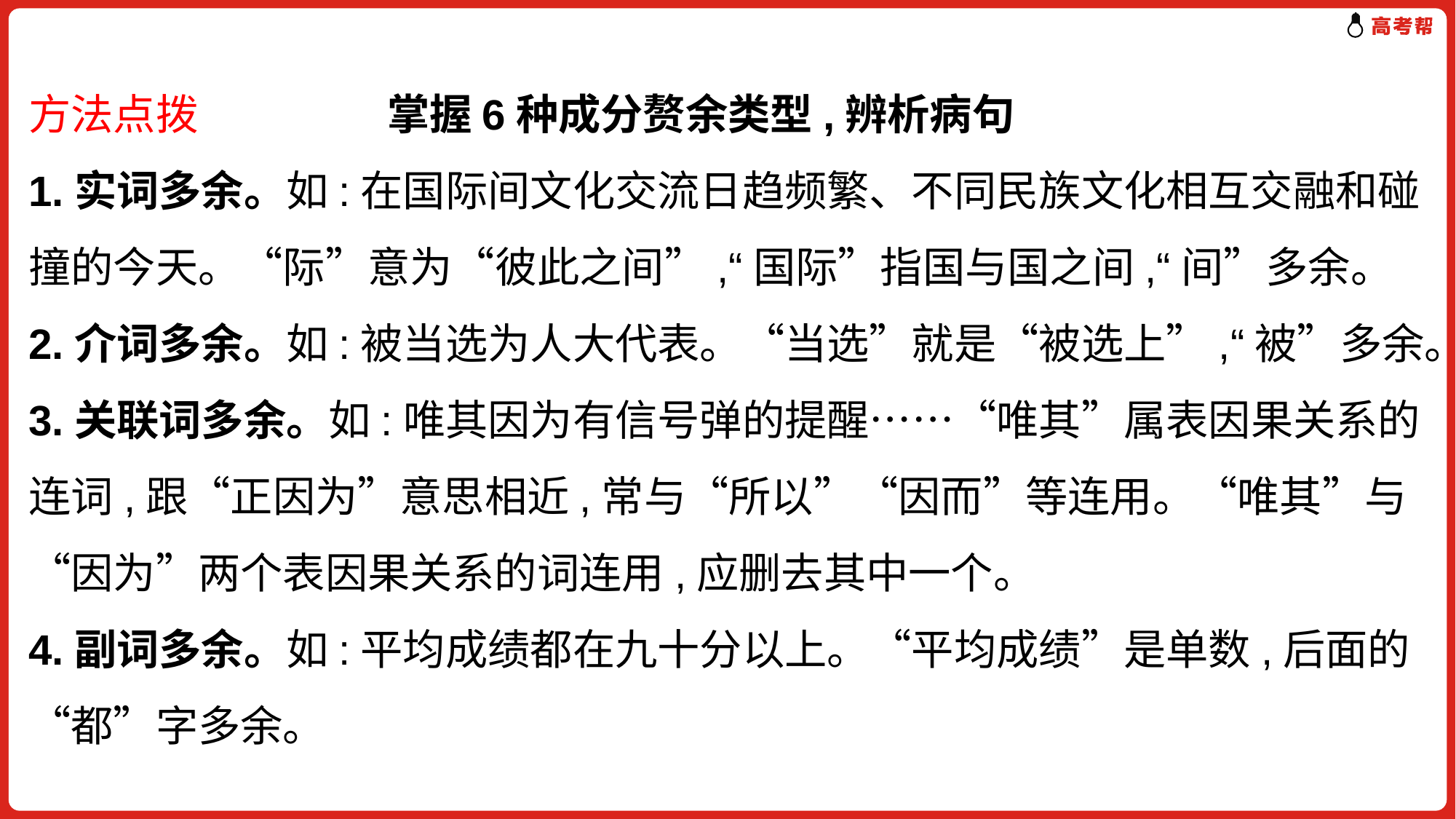

方法点拨                    掌握6种成分赘余类型,辨析病句
1.实词多余。如:在国际间文化交流日趋频繁、不同民族文化相互交融和碰撞的今天。“际”意为“彼此之间”,“国际”指国与国之间,“间”多余。
2.介词多余。如:被当选为人大代表。“当选”就是“被选上”,“被”多余。
3.关联词多余。如:唯其因为有信号弹的提醒……“唯其”属表因果关系的连词,跟“正因为”意思相近,常与“所以”“因而”等连用。“唯其”与“因为”两个表因果关系的词连用,应删去其中一个。
4.副词多余。如:平均成绩都在九十分以上。“平均成绩”是单数,后面的“都”字多余。